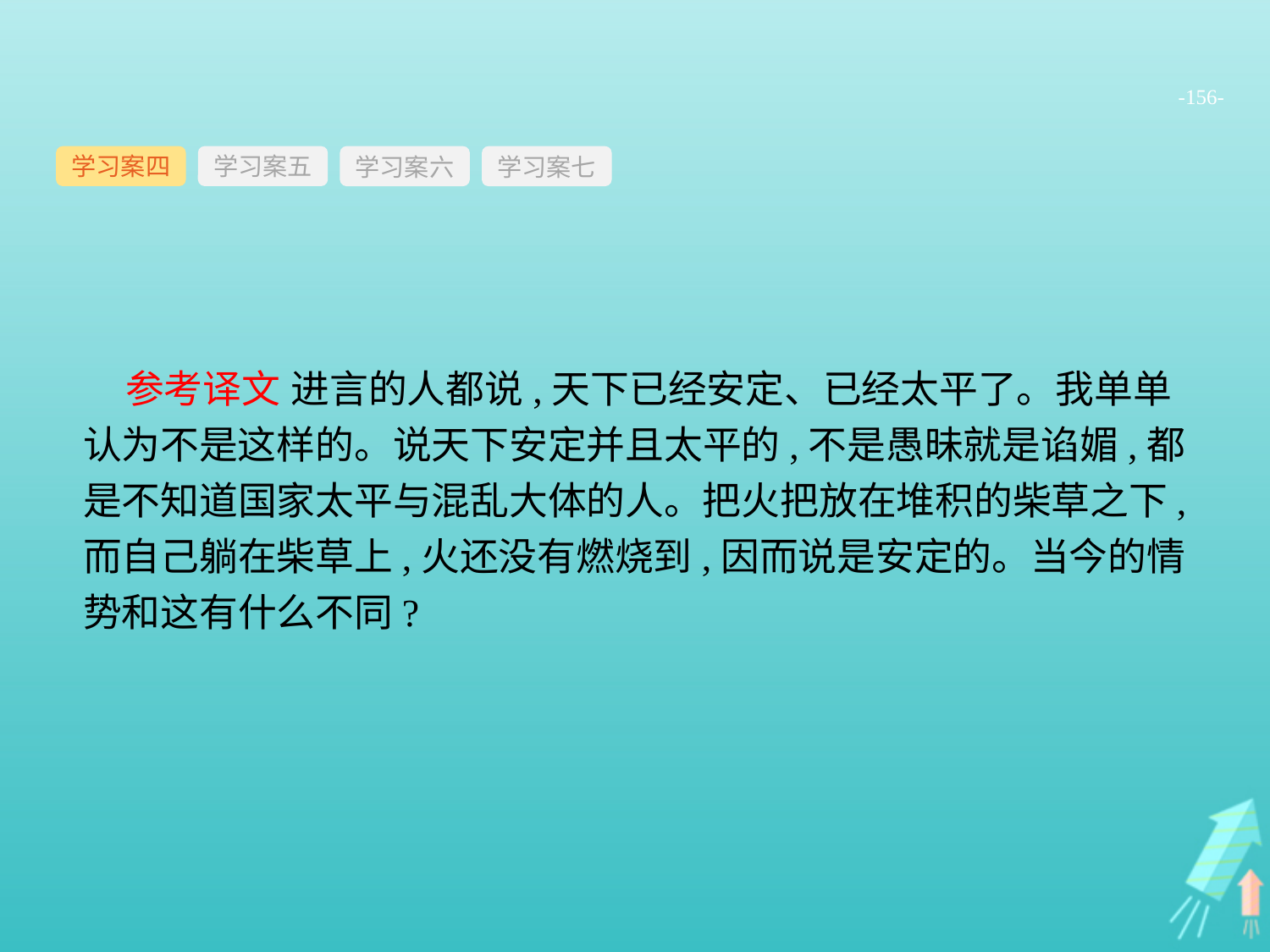

-156-
学习案四
学习案六
学习案七
学习案五
参考译文 进言的人都说,天下已经安定、已经太平了。我单单认为不是这样的。说天下安定并且太平的,不是愚昧就是谄媚,都是不知道国家太平与混乱大体的人。把火把放在堆积的柴草之下,而自己躺在柴草上,火还没有燃烧到,因而说是安定的。当今的情势和这有什么不同?